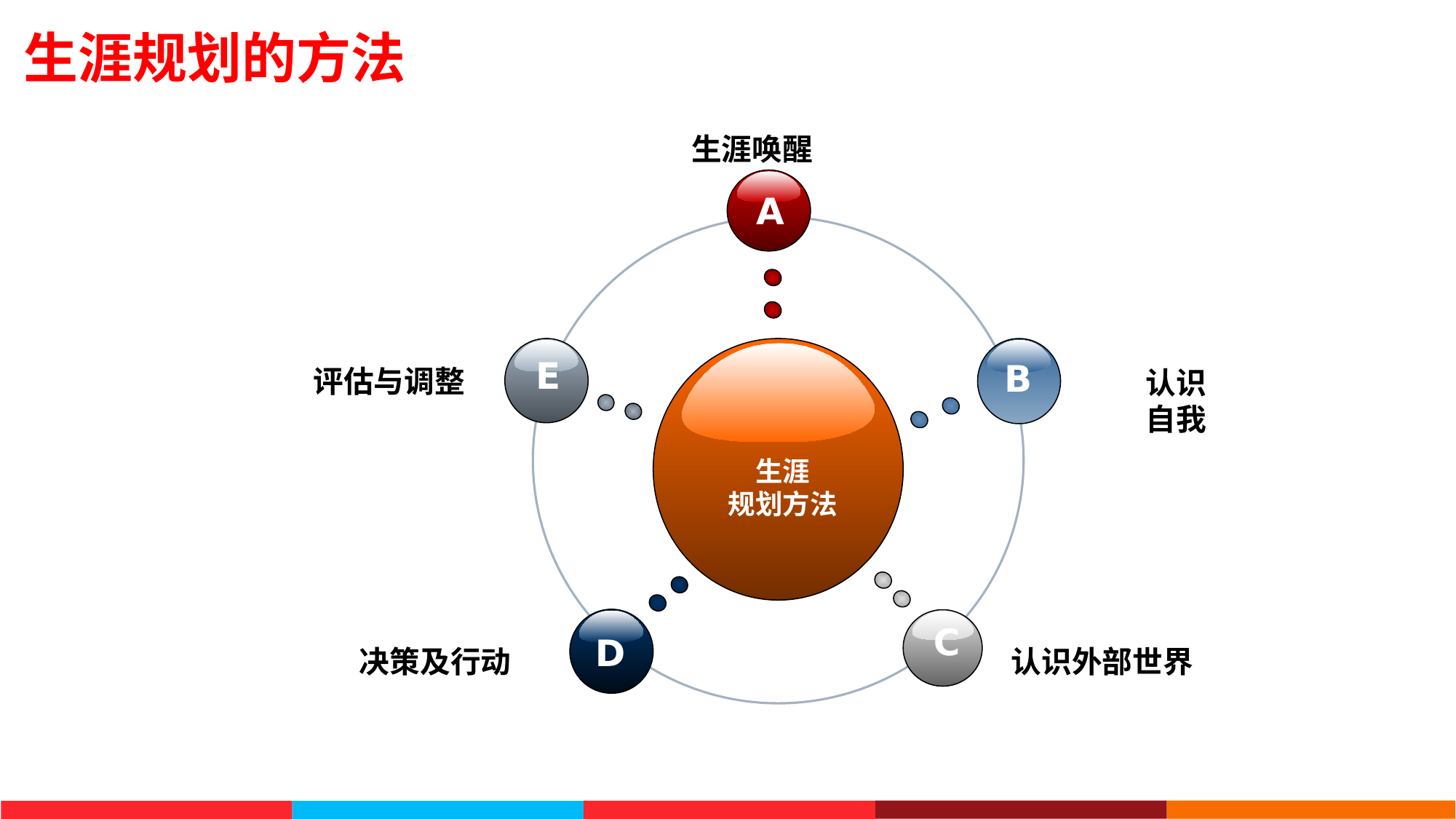

生涯规划的方法
生涯唤醒

A

E

B
评估与调整
认识
自我

生涯
规划方法

D

C
决策及行动
认识外部世界